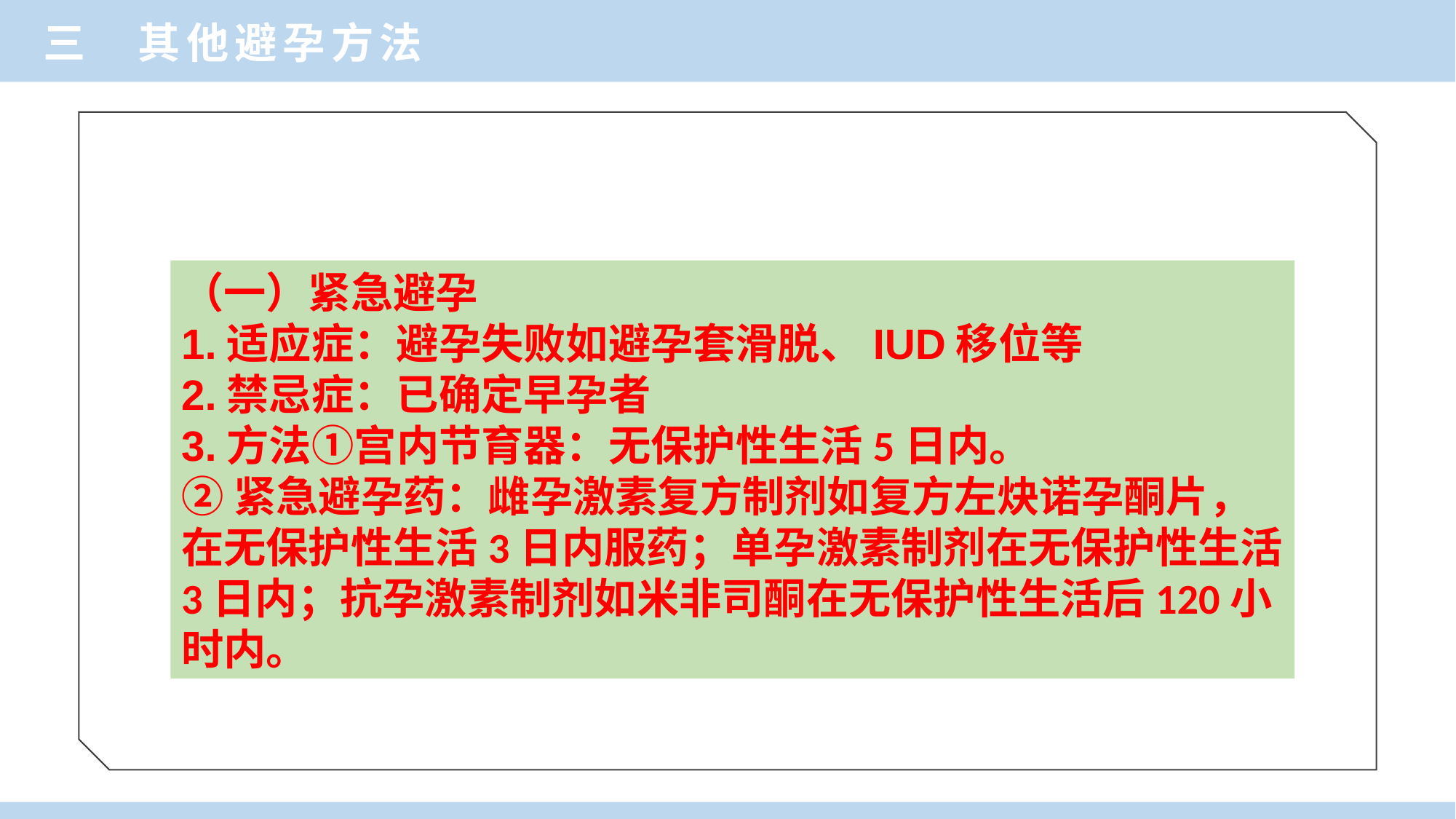

三   其他避孕方法

（一）紧急避孕
1.适应症：避孕失败如避孕套滑脱、IUD移位等
2.禁忌症：已确定早孕者
3.方法①宫内节育器：无保护性生活5日内。
②紧急避孕药：雌孕激素复方制剂如复方左炔诺孕酮片，在无保护性生活3日内服药；单孕激素制剂在无保护性生活3日内；抗孕激素制剂如米非司酮在无保护性生活后120小时内。